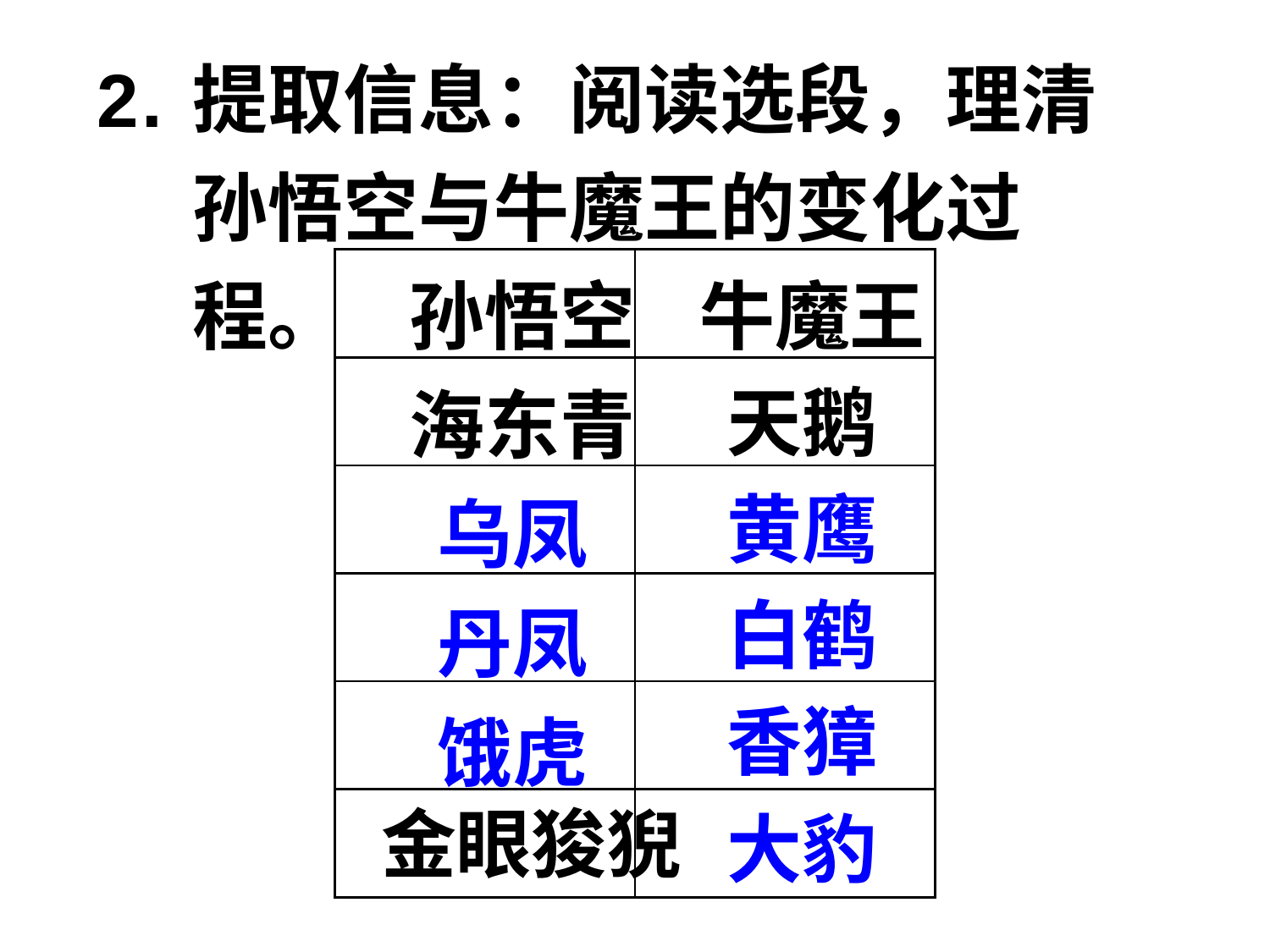

提取信息：阅读选段，理清孙悟空与牛魔王的变化过程。
孙悟空
牛魔王
|  |  |
| --- | --- |
|  |  |
|  |  |
|  |  |
|  |  |
|  |  |
天鹅
海东青
黄鹰
乌凤
白鹤
丹凤
香獐
饿虎
大豹
金眼狻猊